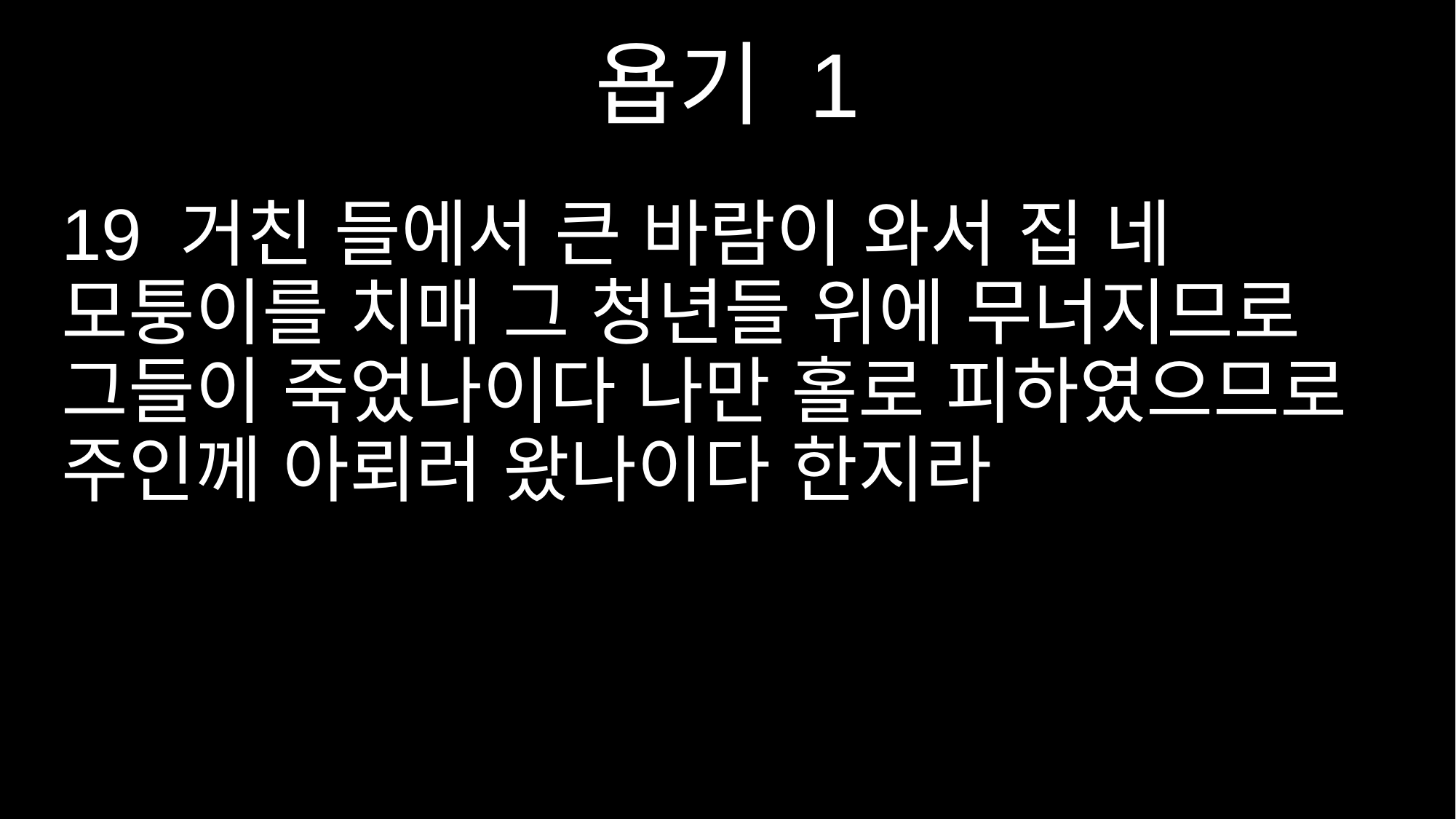

욥기 1
19 거친 들에서 큰 바람이 와서 집 네 모퉁이를 치매 그 청년들 위에 무너지므로 그들이 죽었나이다 나만 홀로 피하였으므로 주인께 아뢰러 왔나이다 한지라